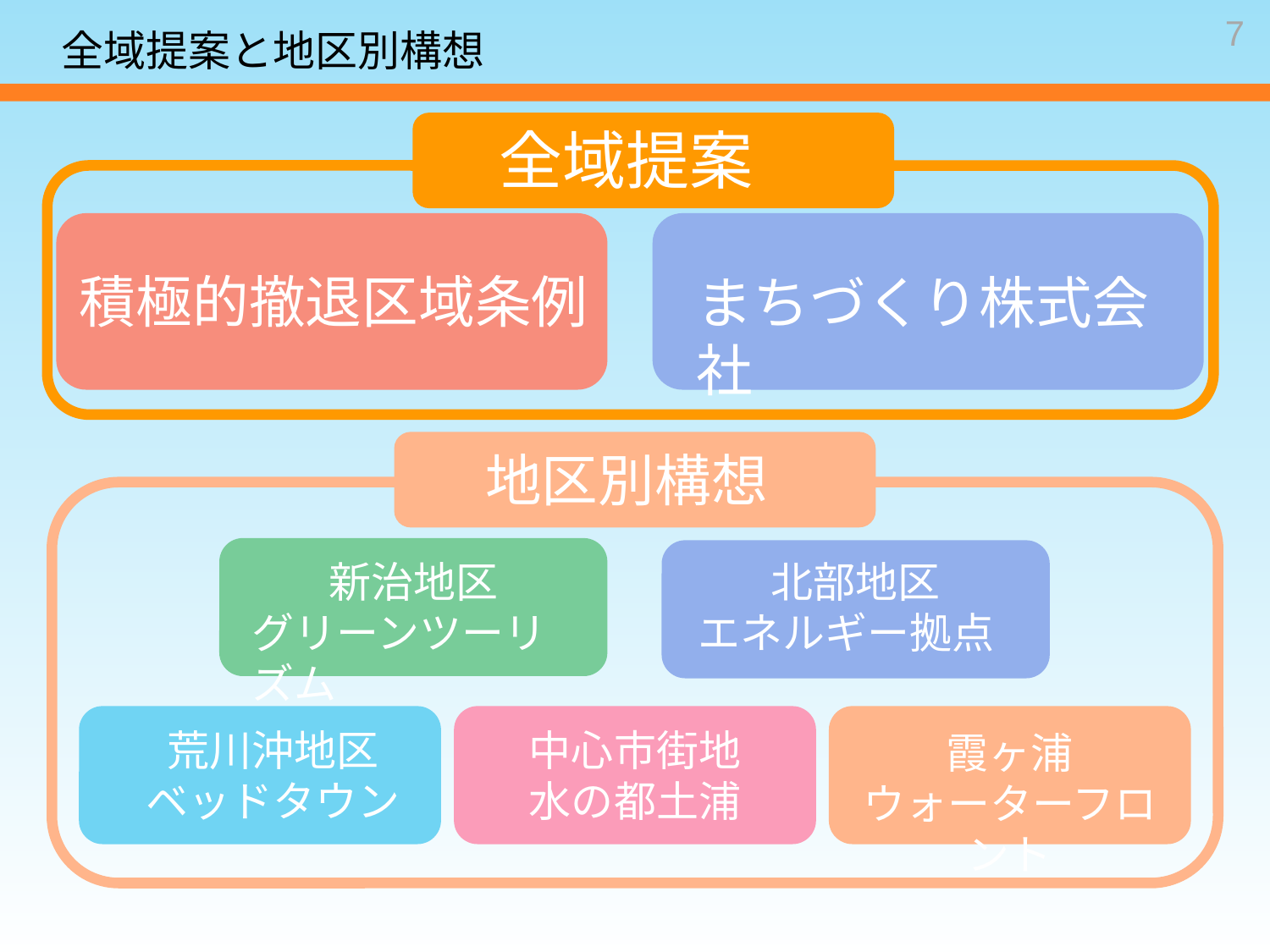

7
全域提案と地区別構想
#

全域提案

積極的撤退区域条例

まちづくり株式会社

地区別構想

新治地区
グリーンツーリズム

北部地区
エネルギー拠点

中心市街地
水の都土浦
荒川沖地区
ベッドタウン
霞ヶ浦
ウォーターフロント